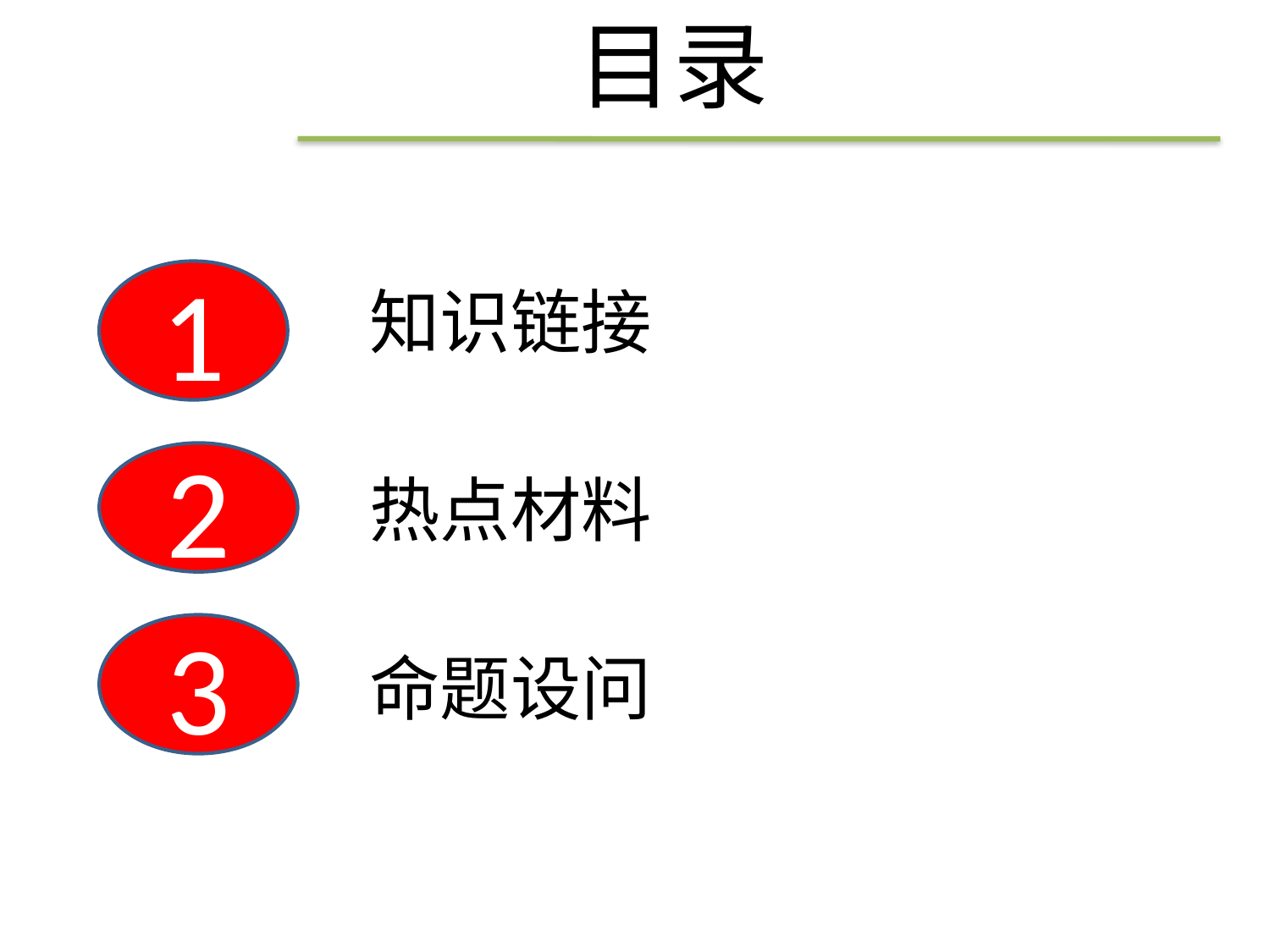

目录
1
知识链接
2
热点材料
3
命题设问